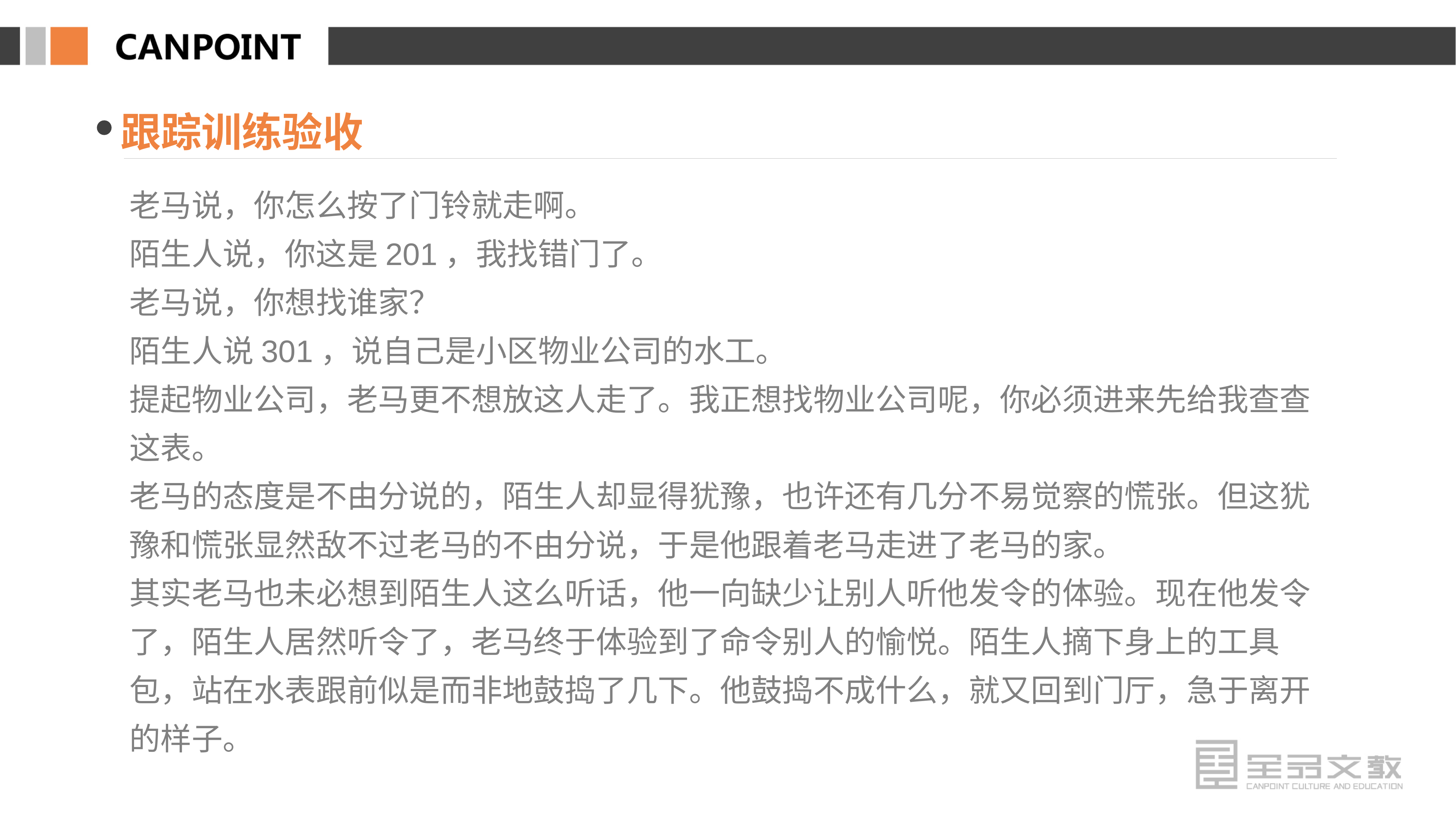

跟踪训练验收

老马说，你怎么按了门铃就走啊。
陌生人说，你这是201，我找错门了。
老马说，你想找谁家？
陌生人说301，说自己是小区物业公司的水工。
提起物业公司，老马更不想放这人走了。我正想找物业公司呢，你必须进来先给我查查这表。
老马的态度是不由分说的，陌生人却显得犹豫，也许还有几分不易觉察的慌张。但这犹豫和慌张显然敌不过老马的不由分说，于是他跟着老马走进了老马的家。
其实老马也未必想到陌生人这么听话，他一向缺少让别人听他发令的体验。现在他发令了，陌生人居然听令了，老马终于体验到了命令别人的愉悦。陌生人摘下身上的工具包，站在水表跟前似是而非地鼓捣了几下。他鼓捣不成什么，就又回到门厅，急于离开的样子。